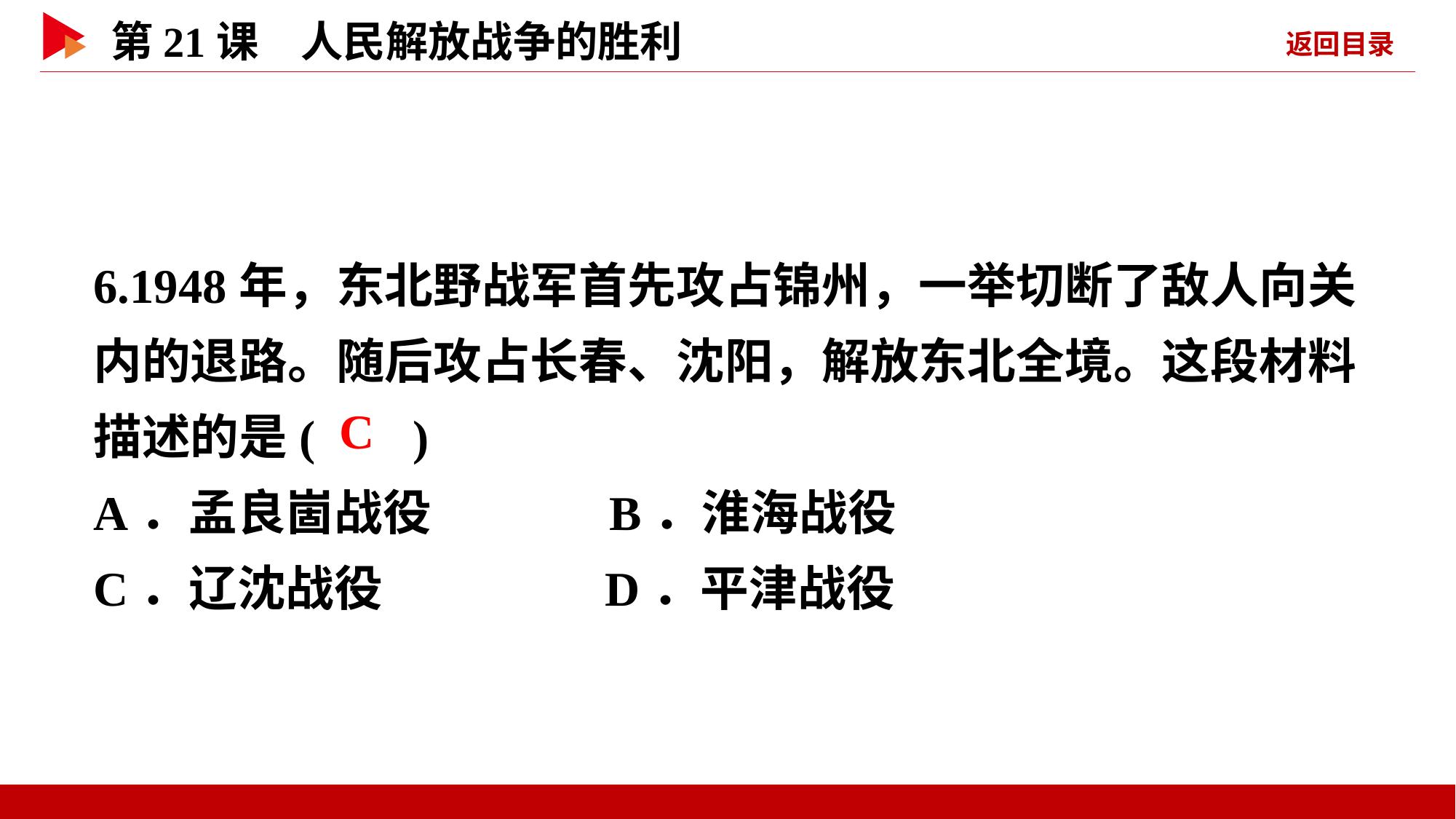

6.1948年，东北野战军首先攻占锦州，一举切断了敌人向关内的退路。随后攻占长春、沈阳，解放东北全境。这段材料描述的是(        )
A．孟良崮战役               B．淮海战役
C．辽沈战役                   D．平津战役
   C